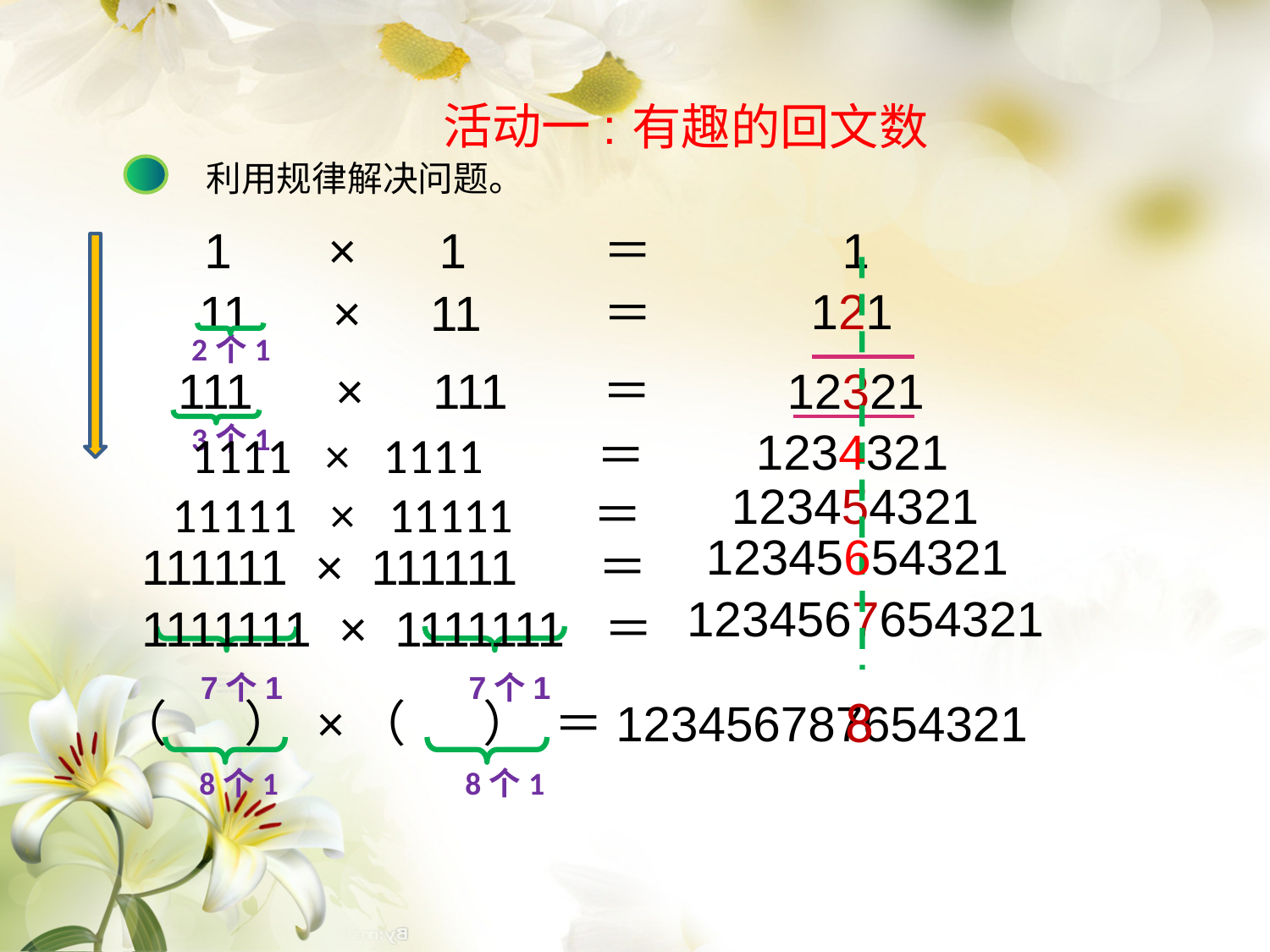

活动一:
有趣的回文数
利用规律解决问题。

     1       ×      1         ＝
        1

121
   11      ×     11        ＝

2个1
  111      ×     111      ＝
12321

3个1
         1234321
 1111   ×   1111         ＝
         123454321
 11111   ×   11111      ＝
  12345654321
111111  ×  111111     ＝

  1234567654321
1111111  ×  1111111  ＝
7个1
7个1
8
       （       ） ×（       ）  ＝123456787654321

   8个1                          8个1